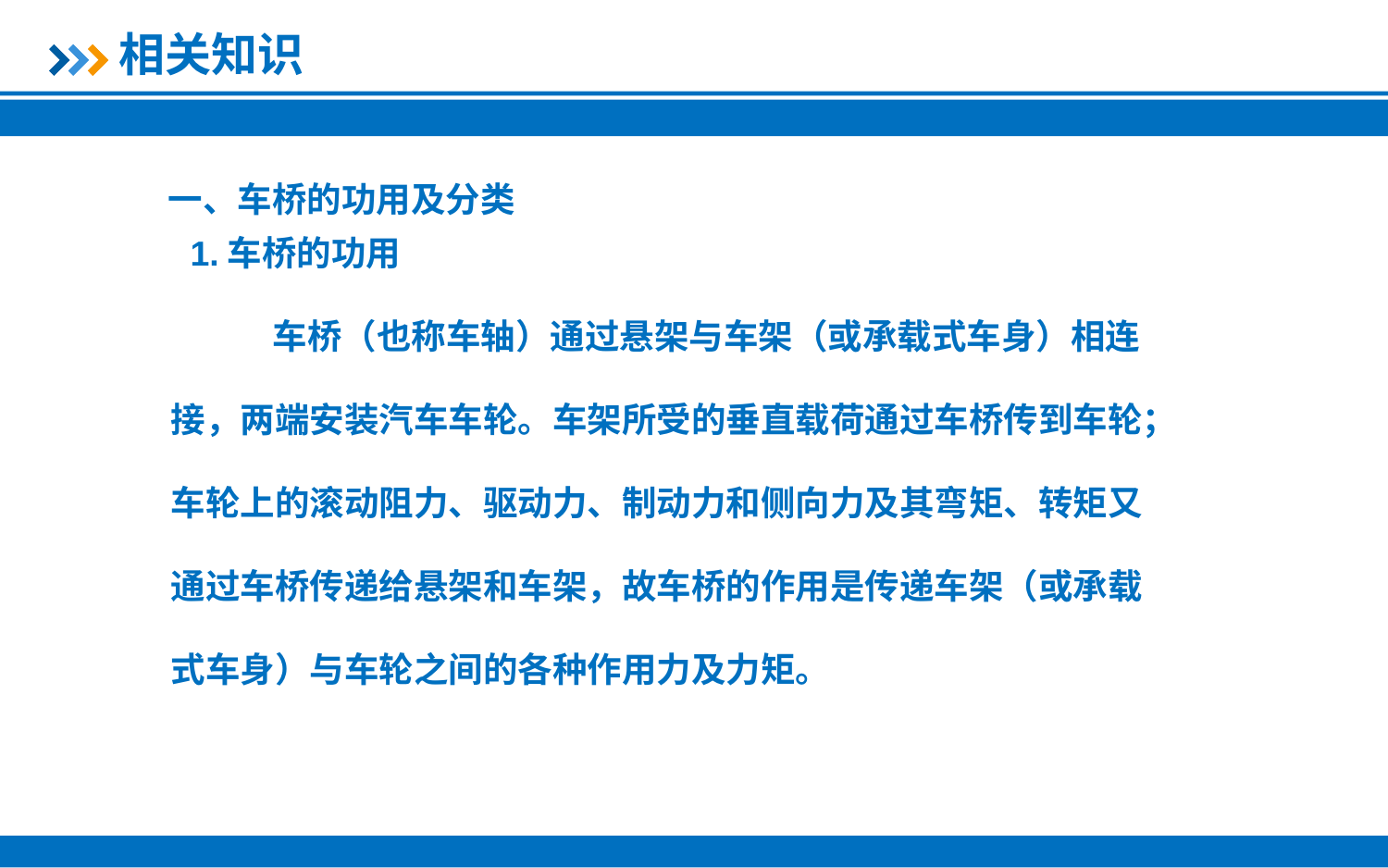

相关知识
一、车桥的功用及分类

  1.车桥的功用      车桥（也称车轴）通过悬架与车架（或承载式车身）相连接，两端安装汽车车轮。车架所受的垂直载荷通过车桥传到车轮；车轮上的滚动阻力、驱动力、制动力和侧向力及其弯矩、转矩又通过车桥传递给悬架和车架，故车桥的作用是传递车架（或承载式车身）与车轮之间的各种作用力及力矩。